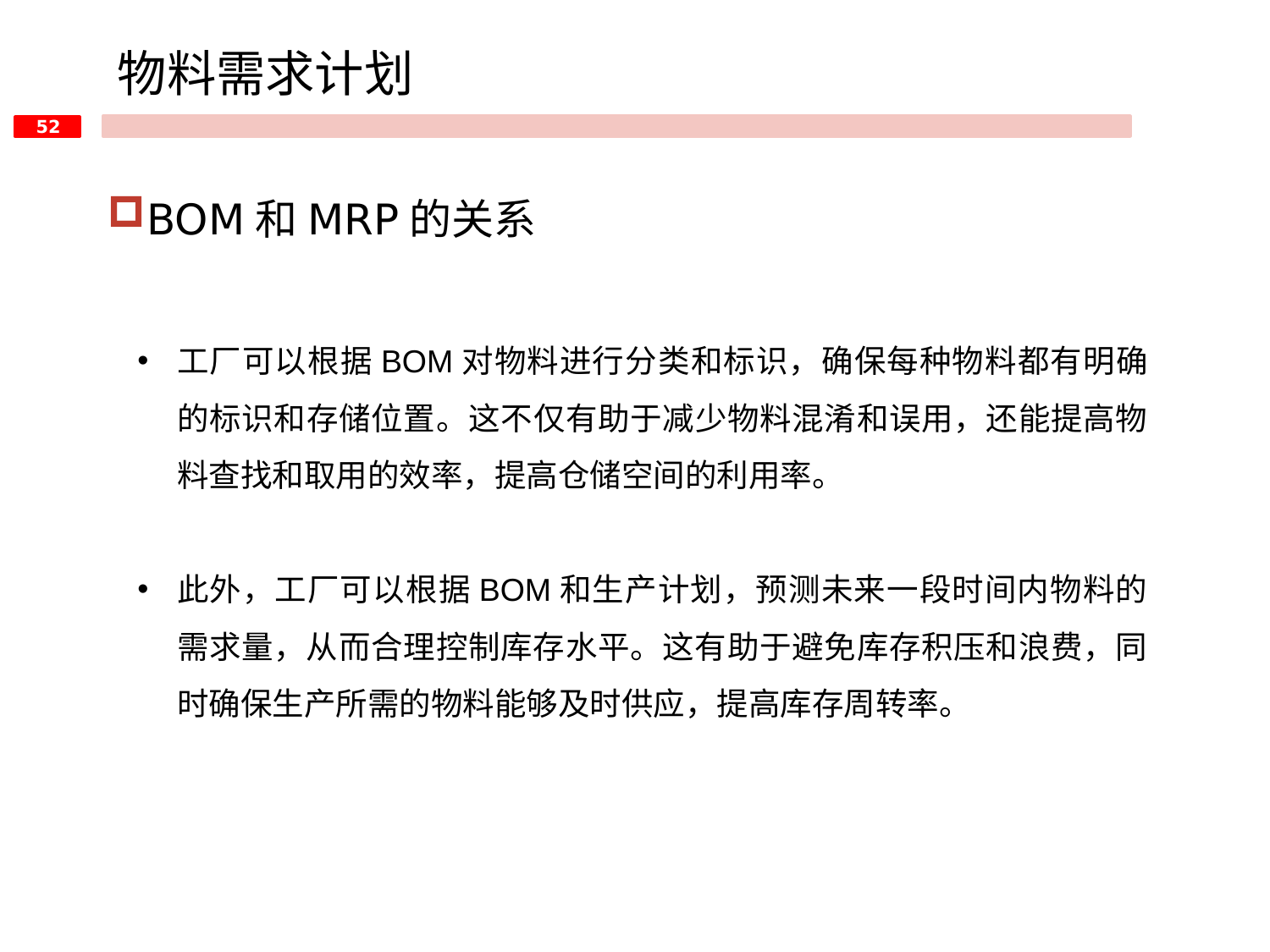

物料需求计划
52
BOM和MRP的关系
工厂可以根据BOM对物料进行分类和标识，确保每种物料都有明确的标识和存储位置。这不仅有助于减少物料混淆和误用，还能提高物料查找和取用的效率，提高仓储空间的利用率。

此外，工厂可以根据BOM和生产计划，预测未来一段时间内物料的需求量，从而合理控制库存水平。这有助于避免库存积压和浪费，同时确保生产所需的物料能够及时供应，提高库存周转率。